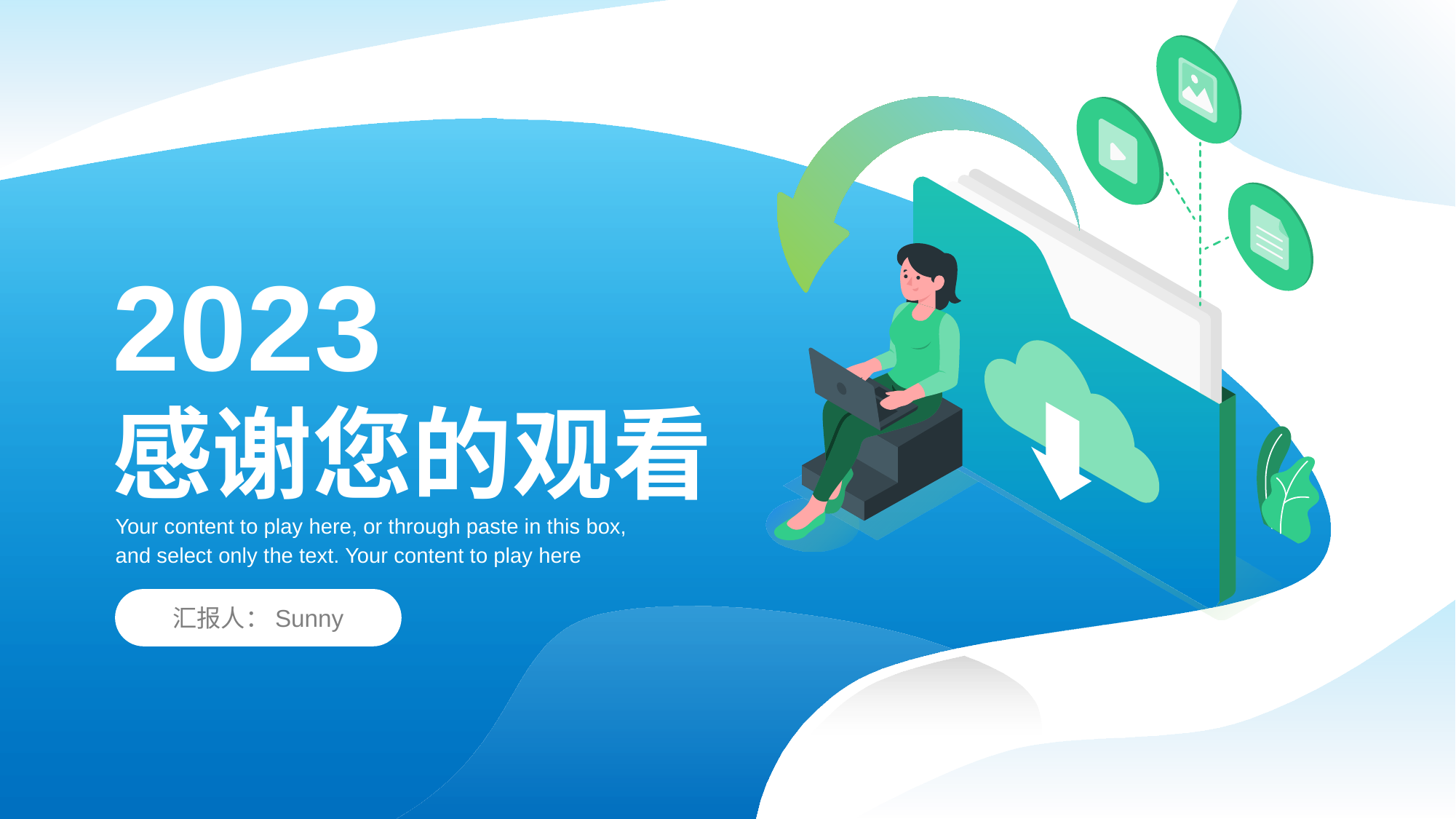

2023
感谢您的观看
Your content to play here, or through paste in this box, and select only the text. Your content to play here

汇报人：Sunny